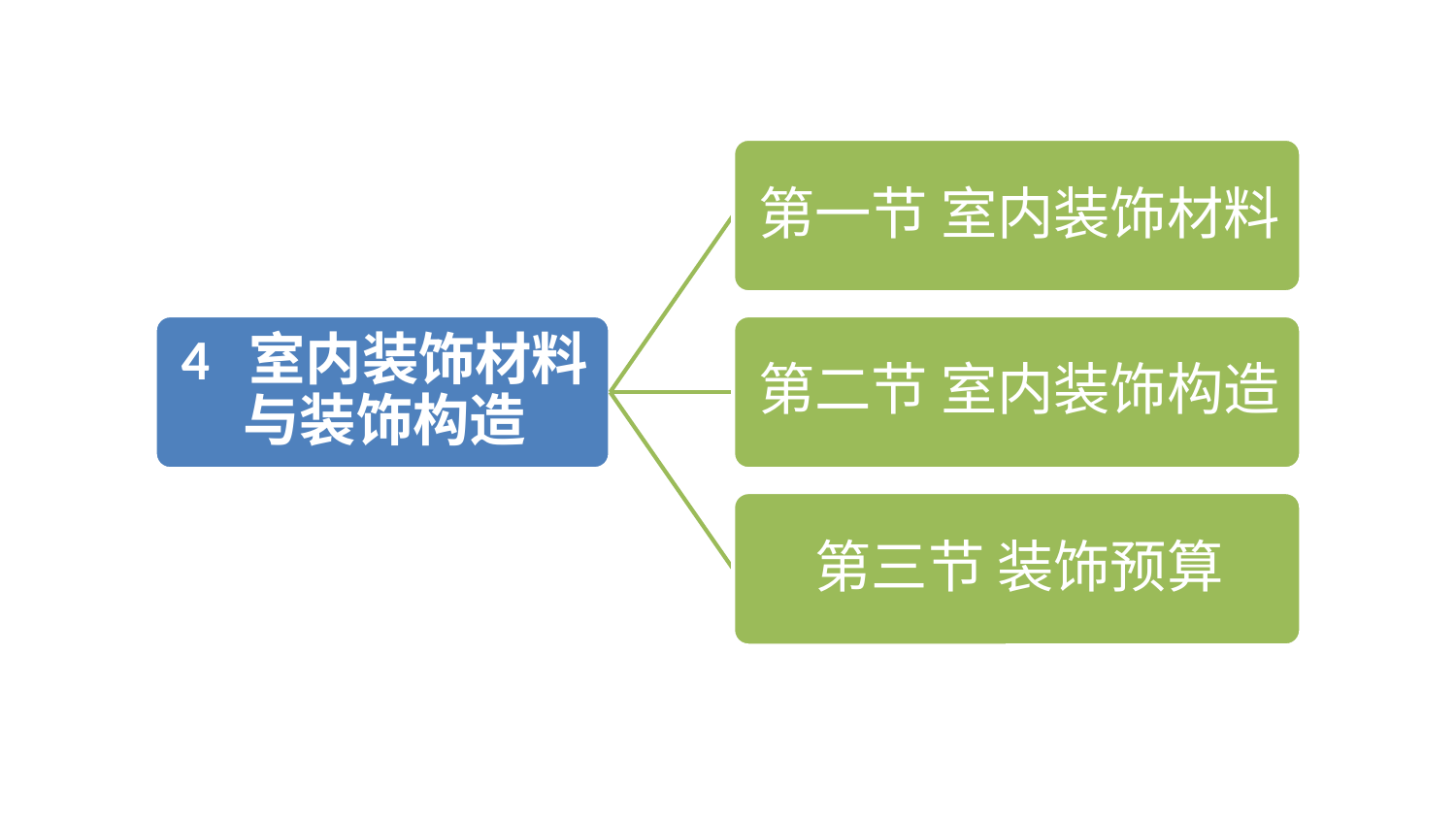

4  室内装饰材料与装饰构造

第一节 室内装饰材料

第二节 室内装饰构造

第三节 装饰预算